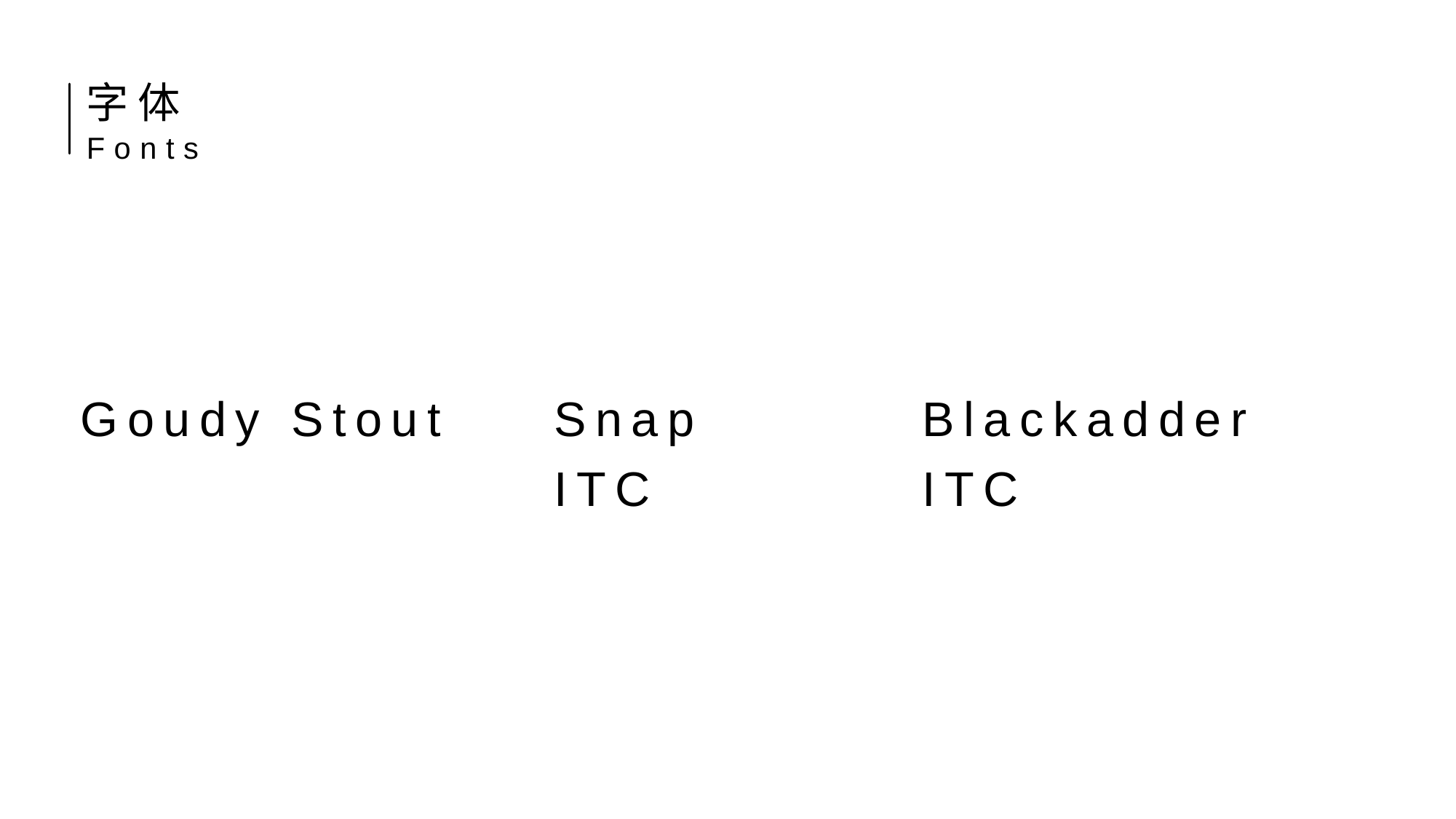

字体
Fonts
Goudy Stout
Snap ITC
Blackadder ITC